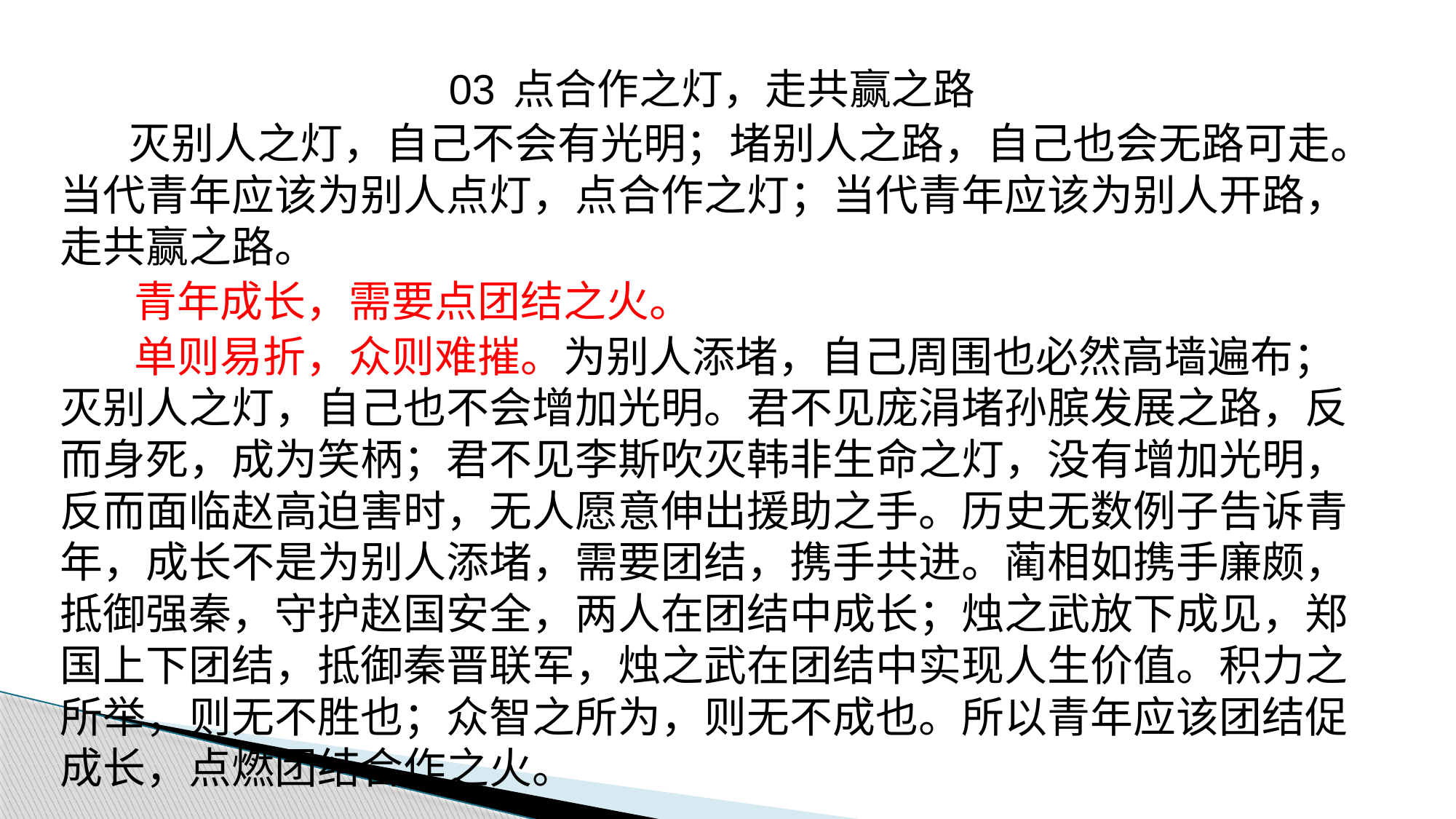

03 点合作之灯，走共赢之路
         灭别人之灯，自己不会有光明；堵别人之路，自己也会无路可走。当代青年应该为别人点灯，点合作之灯；当代青年应该为别人开路，走共赢之路。
       青年成长，需要点团结之火。
       单则易折，众则难摧。为别人添堵，自己周围也必然高墙遍布；灭别人之灯，自己也不会增加光明。君不见庞涓堵孙膑发展之路，反而身死，成为笑柄；君不见李斯吹灭韩非生命之灯，没有增加光明，反而面临赵高迫害时，无人愿意伸出援助之手。历史无数例子告诉青年，成长不是为别人添堵，需要团结，携手共进。蔺相如携手廉颇，抵御强秦，守护赵国安全，两人在团结中成长；烛之武放下成见，郑国上下团结，抵御秦晋联军，烛之武在团结中实现人生价值。积力之所举，则无不胜也；众智之所为，则无不成也。所以青年应该团结促成长，点燃团结合作之火。